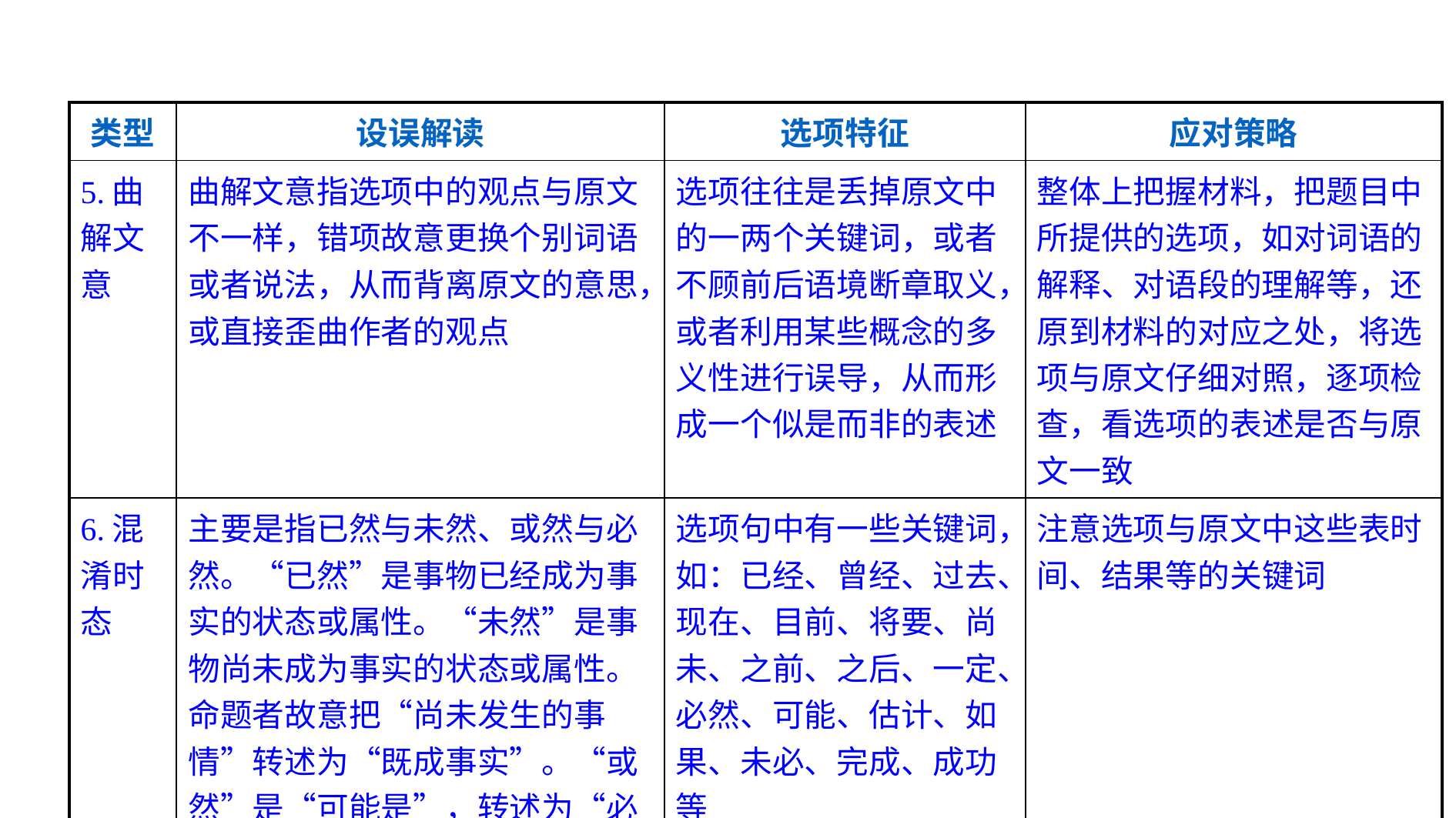

| 类型 | 设误解读 | 选项特征 | 应对策略 |
| --- | --- | --- | --- |
| 5.曲解文意 | 曲解文意指选项中的观点与原文不一样，错项故意更换个别词语或者说法，从而背离原文的意思，或直接歪曲作者的观点 | 选项往往是丢掉原文中的一两个关键词，或者不顾前后语境断章取义，或者利用某些概念的多义性进行误导，从而形成一个似是而非的表述 | 整体上把握材料，把题目中所提供的选项，如对词语的解释、对语段的理解等，还原到材料的对应之处，将选项与原文仔细对照，逐项检查，看选项的表述是否与原文一致 |
| 6.混淆时态 | 主要是指已然与未然、或然与必然。“已然”是事物已经成为事实的状态或属性。“未然”是事物尚未成为事实的状态或属性。命题者故意把“尚未发生的事情”转述为“既成事实”。“或然”是“可能是”，转述为“必然是”，也可能反之 | 选项句中有一些关键词，如：已经、曾经、过去、现在、目前、将要、尚未、之前、之后、一定、必然、可能、估计、如果、未必、完成、成功等 | 注意选项与原文中这些表时间、结果等的关键词 |